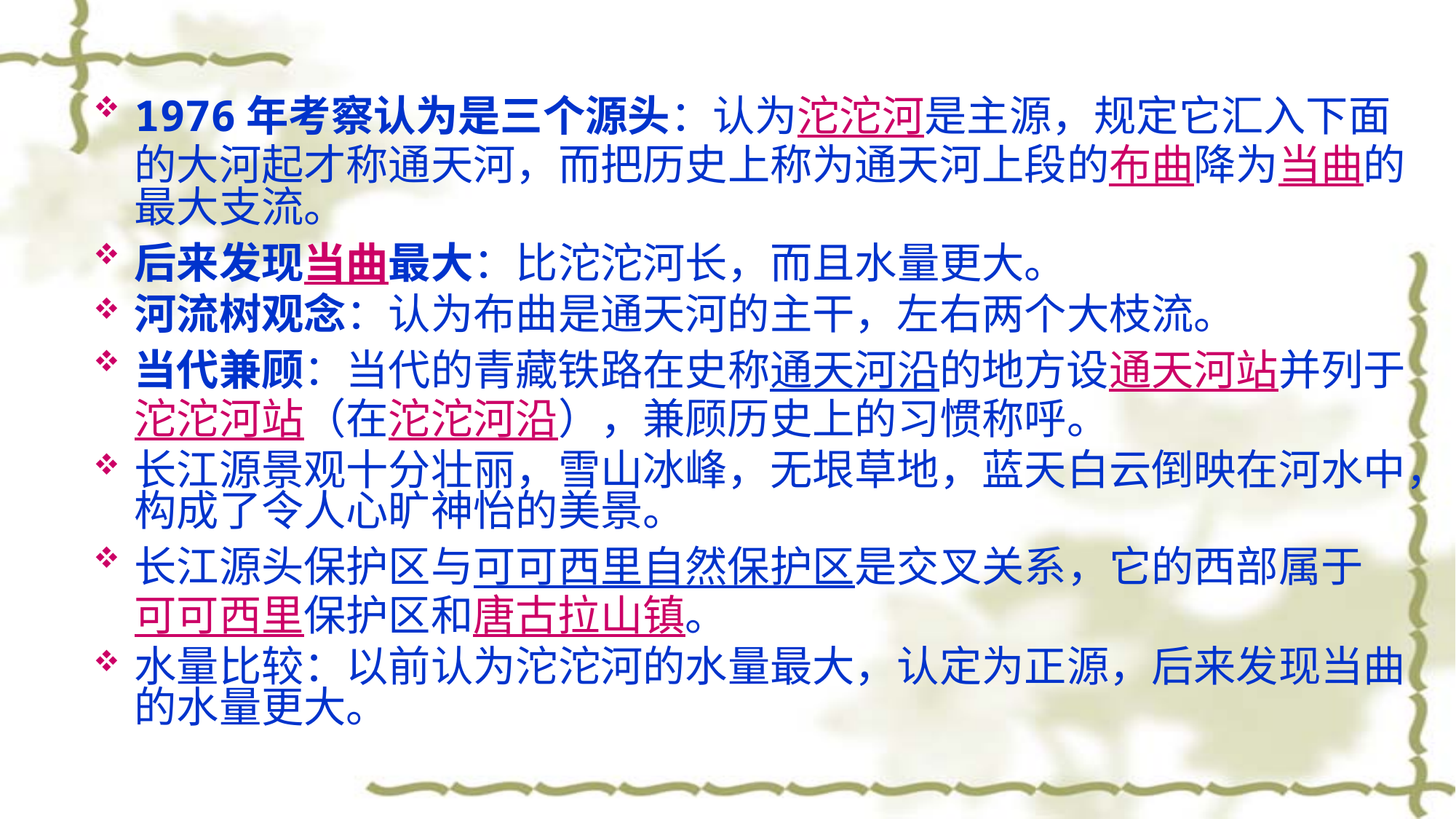

1976年考察认为是三个源头：认为沱沱河是主源，规定它汇入下面的大河起才称通天河，而把历史上称为通天河上段的布曲降为当曲的最大支流。
后来发现当曲最大：比沱沱河长，而且水量更大。
河流树观念：认为布曲是通天河的主干，左右两个大枝流。
当代兼顾：当代的青藏铁路在史称通天河沿的地方设通天河站并列于沱沱河站（在沱沱河沿），兼顾历史上的习惯称呼。
长江源景观十分壮丽，雪山冰峰，无垠草地，蓝天白云倒映在河水中，构成了令人心旷神怡的美景。
长江源头保护区与可可西里自然保护区是交叉关系，它的西部属于可可西里保护区和唐古拉山镇。
水量比较：以前认为沱沱河的水量最大，认定为正源，后来发现当曲的水量更大。